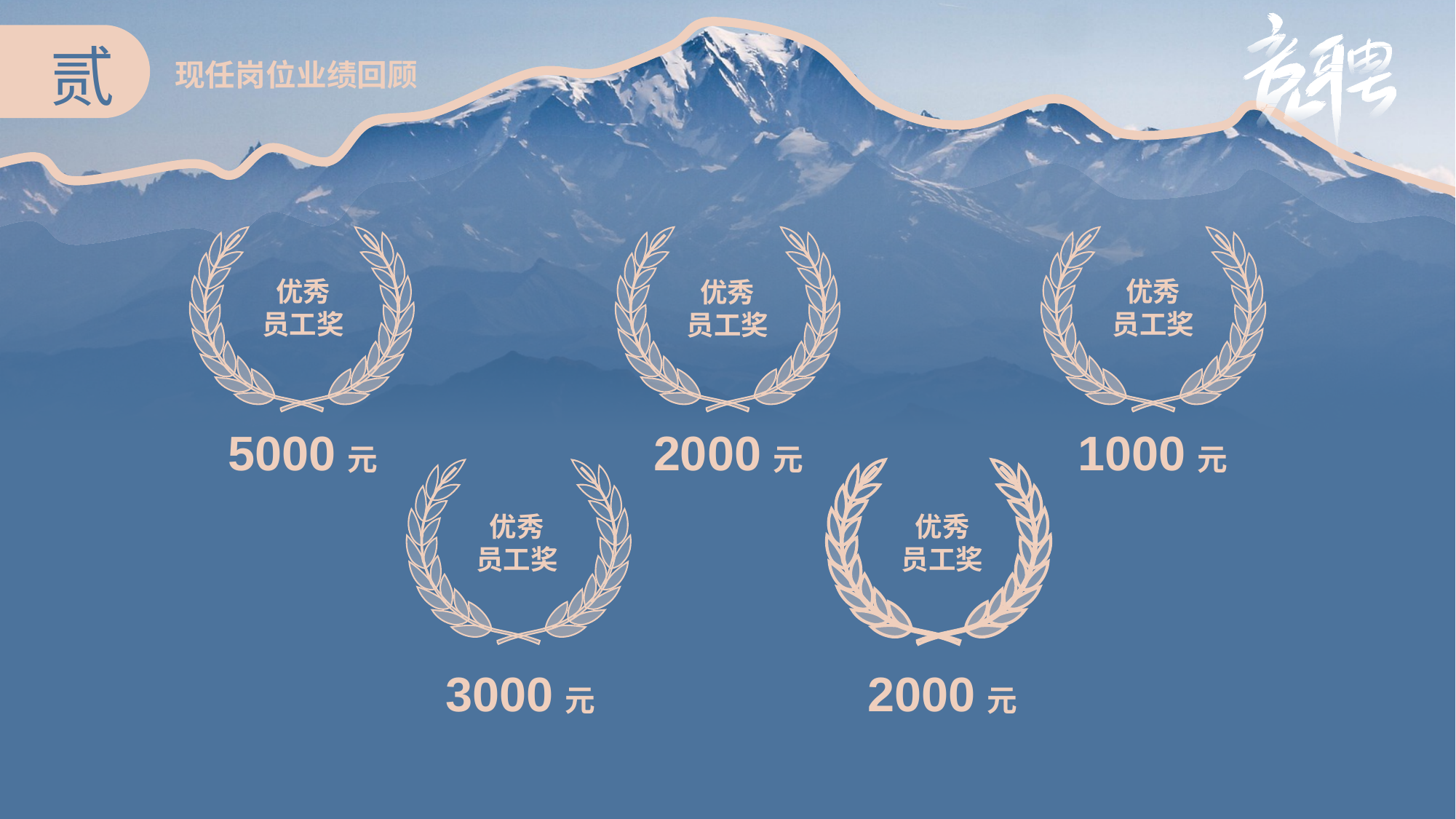

贰
现任岗位业绩回顾

优秀
员工奖
优秀
员工奖
优秀
员工奖
5000元
2000元
1000元

优秀
员工奖
优秀
员工奖
3000元
2000元